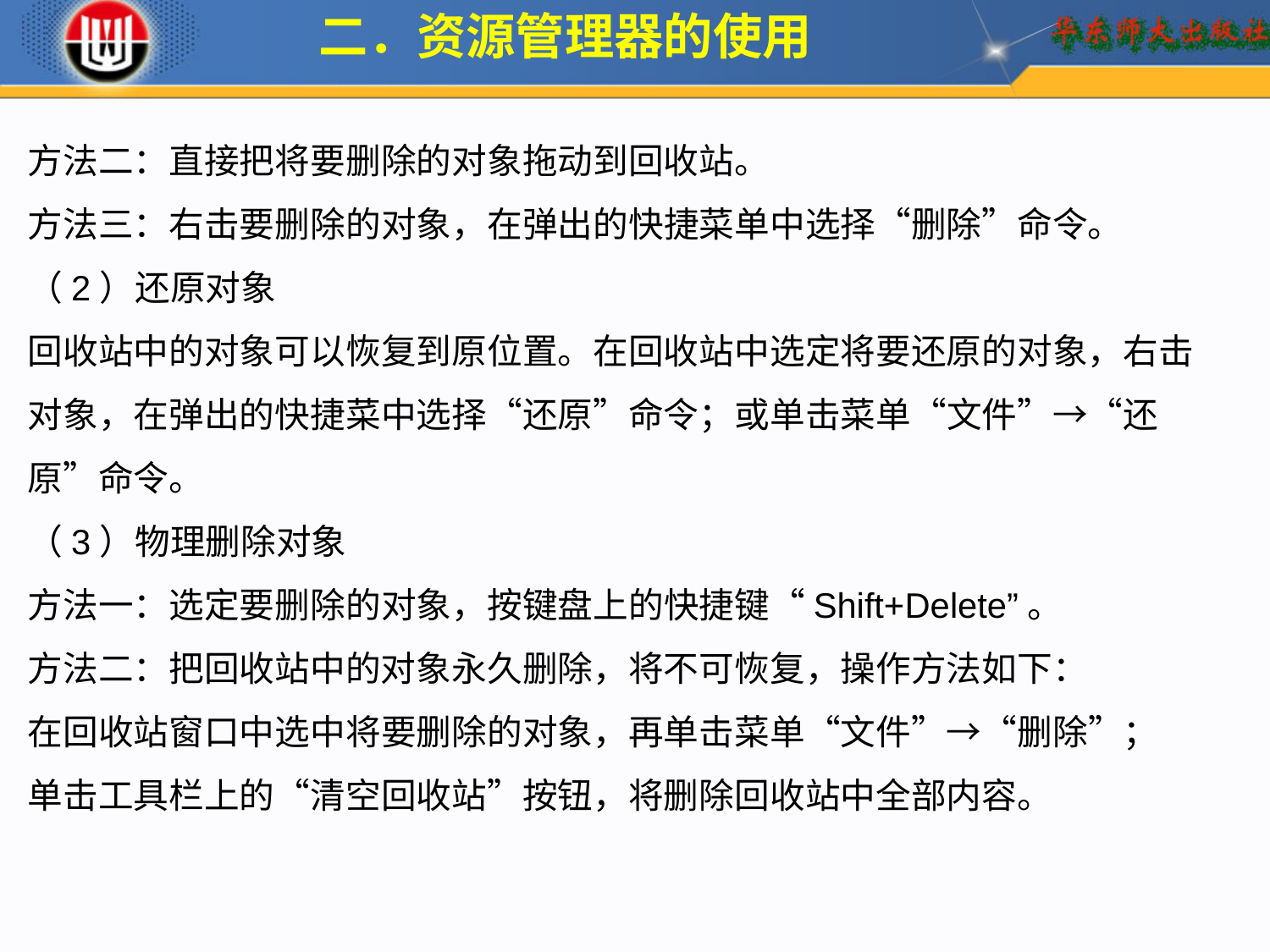

二．资源管理器的使用
方法二：直接把将要删除的对象拖动到回收站。
方法三：右击要删除的对象，在弹出的快捷菜单中选择“删除”命令。
（2）还原对象
回收站中的对象可以恢复到原位置。在回收站中选定将要还原的对象，右击对象，在弹出的快捷菜中选择“还原”命令；或单击菜单“文件”→“还原”命令。
（3）物理删除对象
方法一：选定要删除的对象，按键盘上的快捷键“Shift+Delete”。
方法二：把回收站中的对象永久删除，将不可恢复，操作方法如下：
在回收站窗口中选中将要删除的对象，再单击菜单“文件”→“删除”；
单击工具栏上的“清空回收站”按钮，将删除回收站中全部内容。